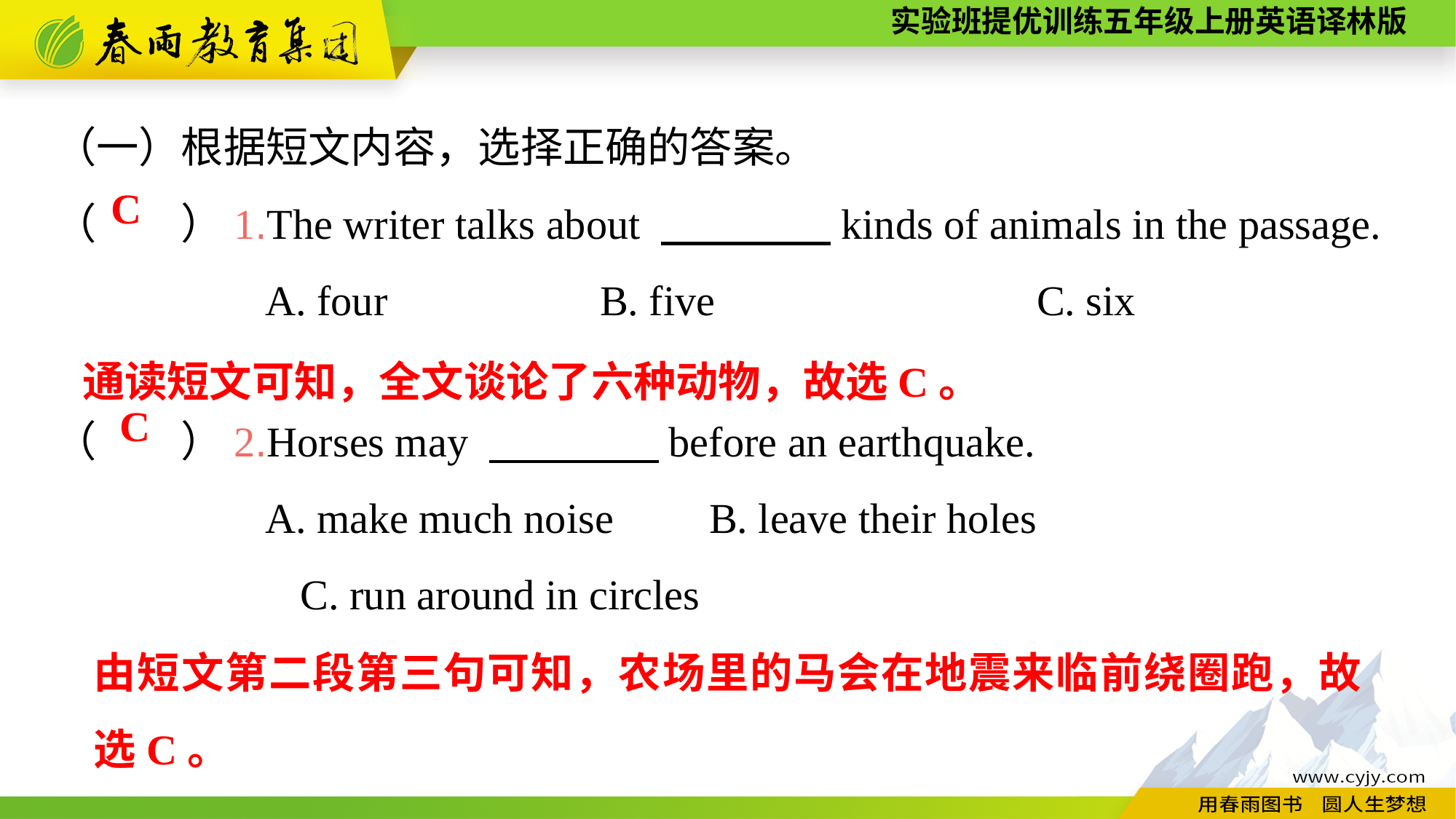

（一）根据短文内容，选择正确的答案。
（　　）1.The writer talks about 　　　　kinds of animals in the passage.
                    A. four		B. five			C. six

（　　）2.Horses may 　　　　before an earthquake.
                    A. make much noise	B. leave their holes
	             C. run around in circles
C
通读短文可知，全文谈论了六种动物，故选C。
C
由短文第二段第三句可知，农场里的马会在地震来临前绕圈跑，故选C。